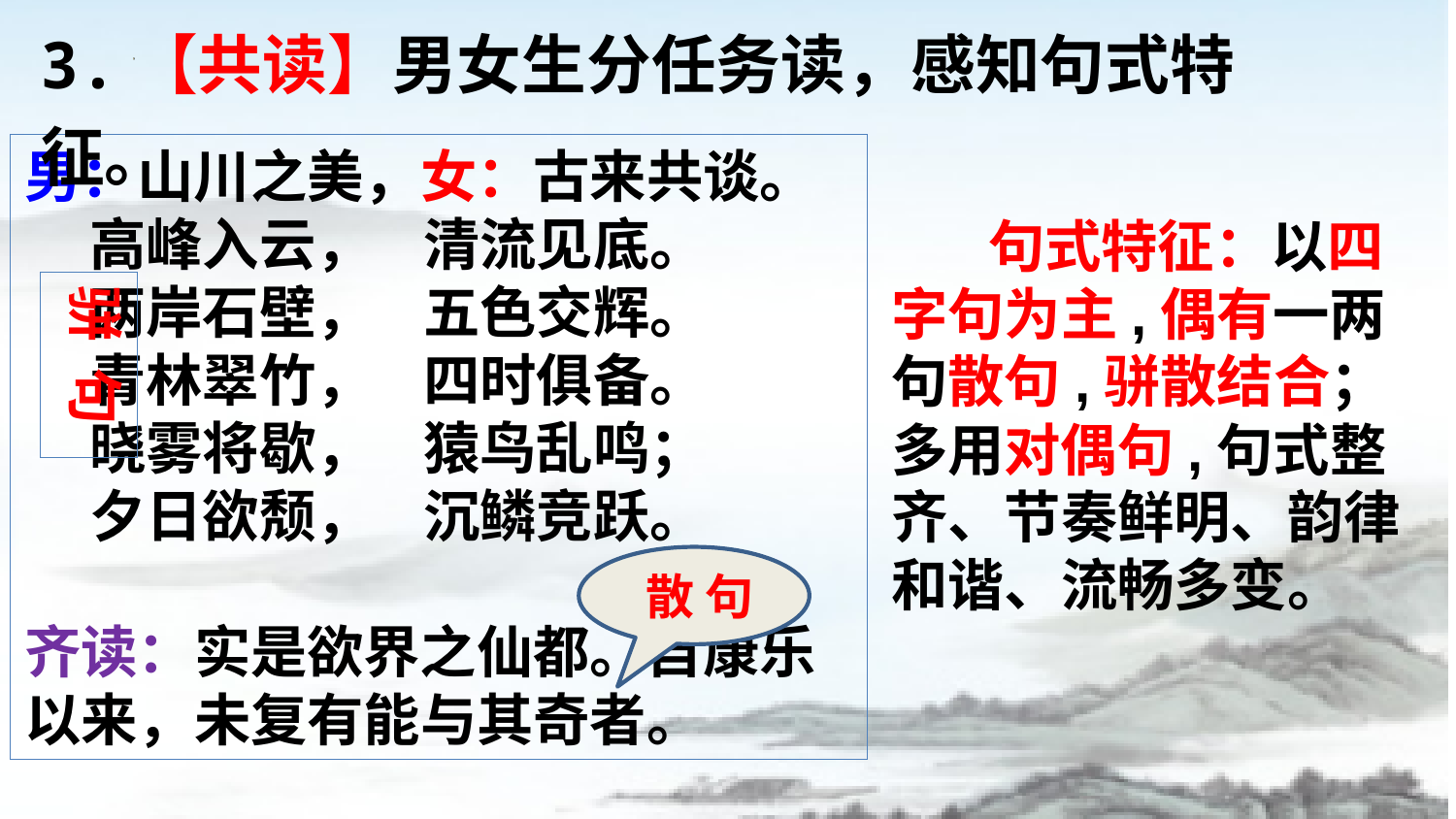

3.【共读】男女生分任务读，感知句式特征。

男：山川之美，女：古来共谈。
    高峰入云，    清流见底。
    两岸石壁，    五色交辉。
    青林翠竹，    四时俱备。
    晓雾将歇，    猿鸟乱鸣；
    夕日欲颓，    沉鳞竞跃。

齐读：实是欲界之仙都。自康乐以来，未复有能与其奇者。
句式特征：以四字句为主,偶有一两句散句,骈散结合；多用对偶句,句式整齐、节奏鲜明、韵律和谐、流畅多变。
骈  句

散 句